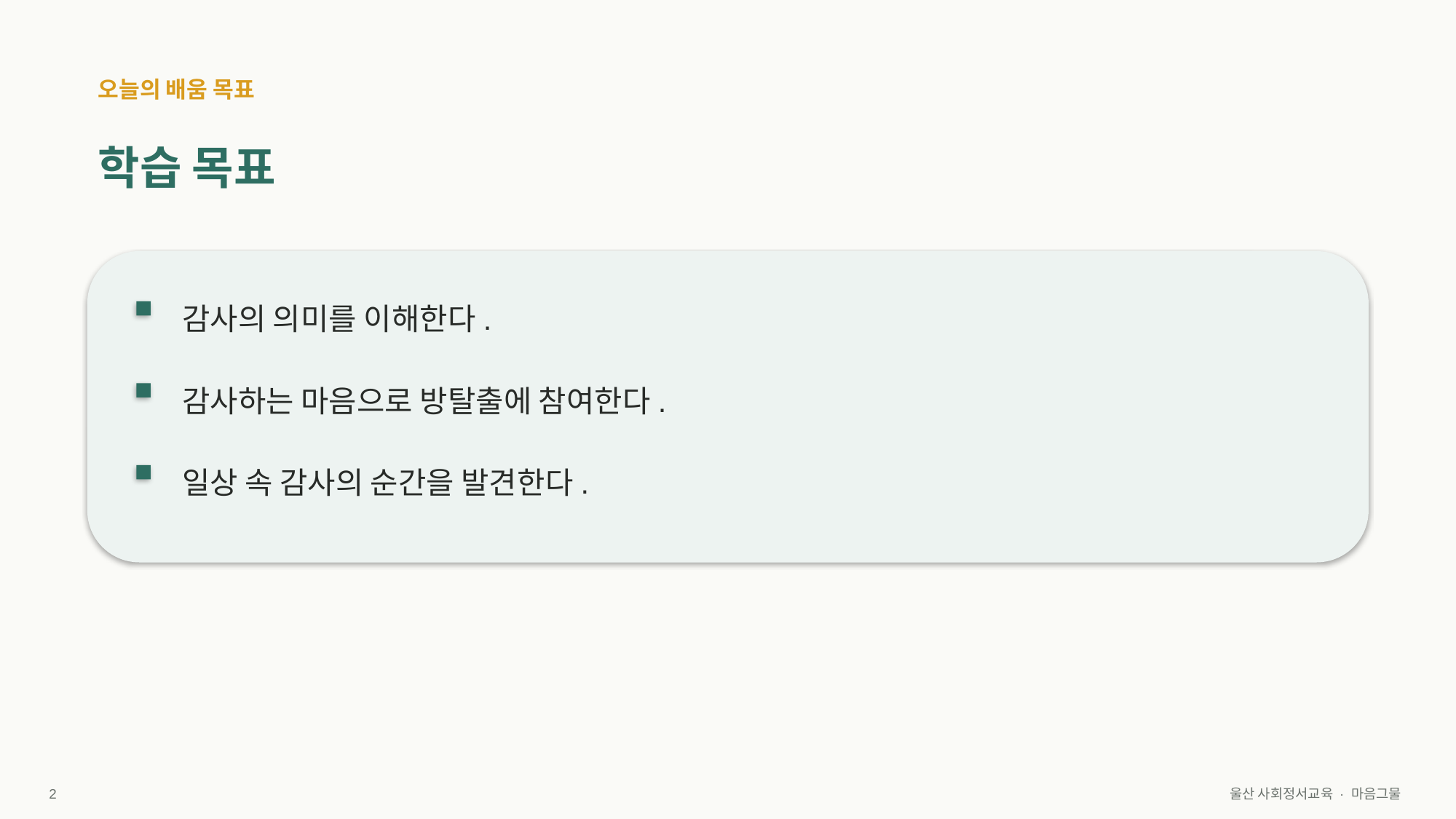

오늘의 배움 목표
학습 목표

감사의 의미를 이해한다.

감사하는 마음으로 방탈출에 참여한다.

일상 속 감사의 순간을 발견한다.

2
울산 사회정서교육 · 마음그물